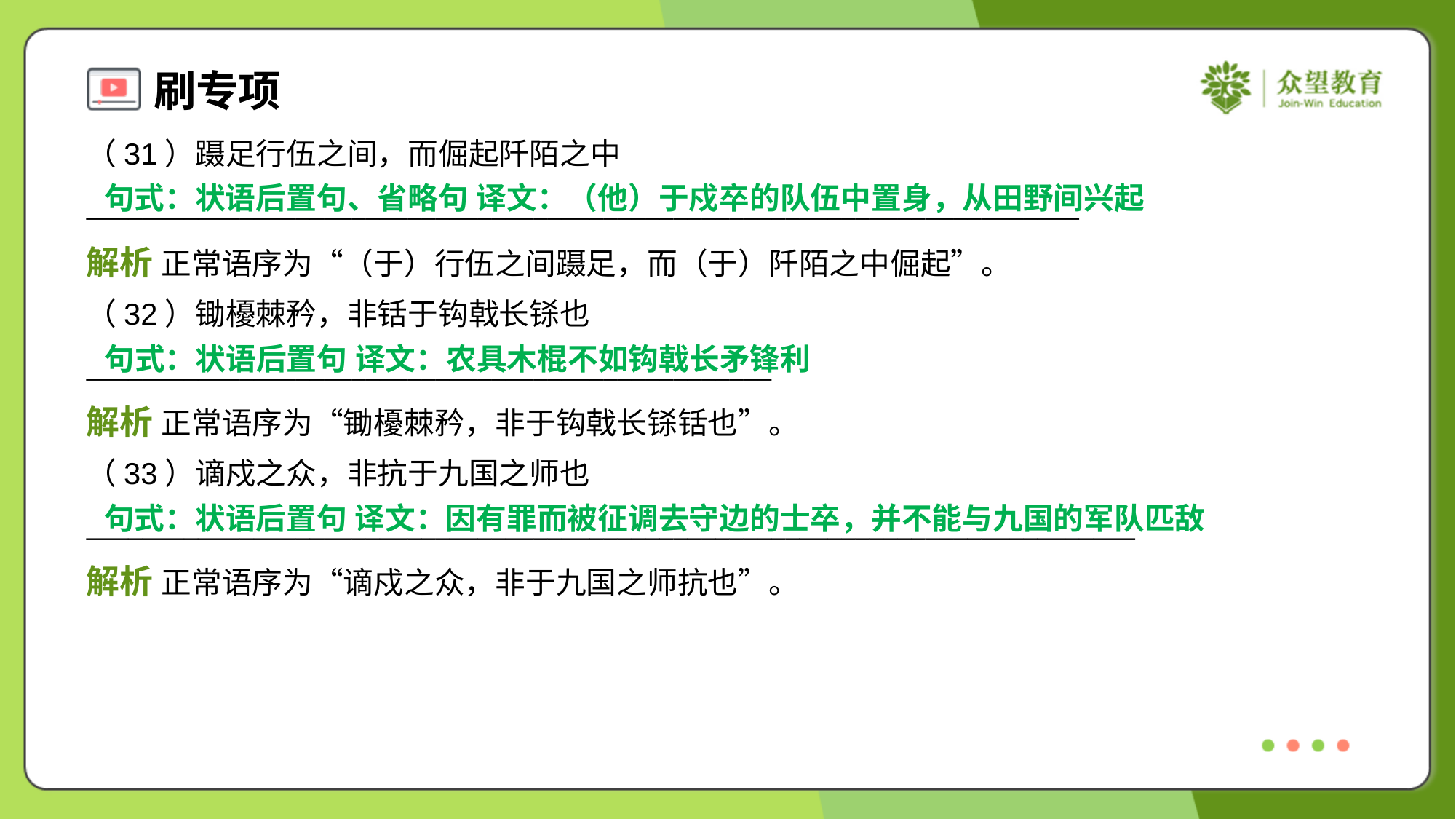

（31）蹑足行伍之间，而倔起阡陌之中
_______________________________________________________________________
句式：状语后置句、省略句 译文：（他）于戍卒的队伍中置身，从田野间兴起
解析 正常语序为“（于）行伍之间蹑足，而（于）阡陌之中倔起”。
（32）锄櫌棘矜，非铦于钩戟长铩也
_________________________________________________
句式：状语后置句 译文：农具木棍不如钩戟长矛锋利
解析 正常语序为“锄櫌棘矜，非于钩戟长铩铦也”。
（33）谪戍之众，非抗于九国之师也
___________________________________________________________________________
句式：状语后置句 译文：因有罪而被征调去守边的士卒，并不能与九国的军队匹敌
解析 正常语序为“谪戍之众，非于九国之师抗也”。